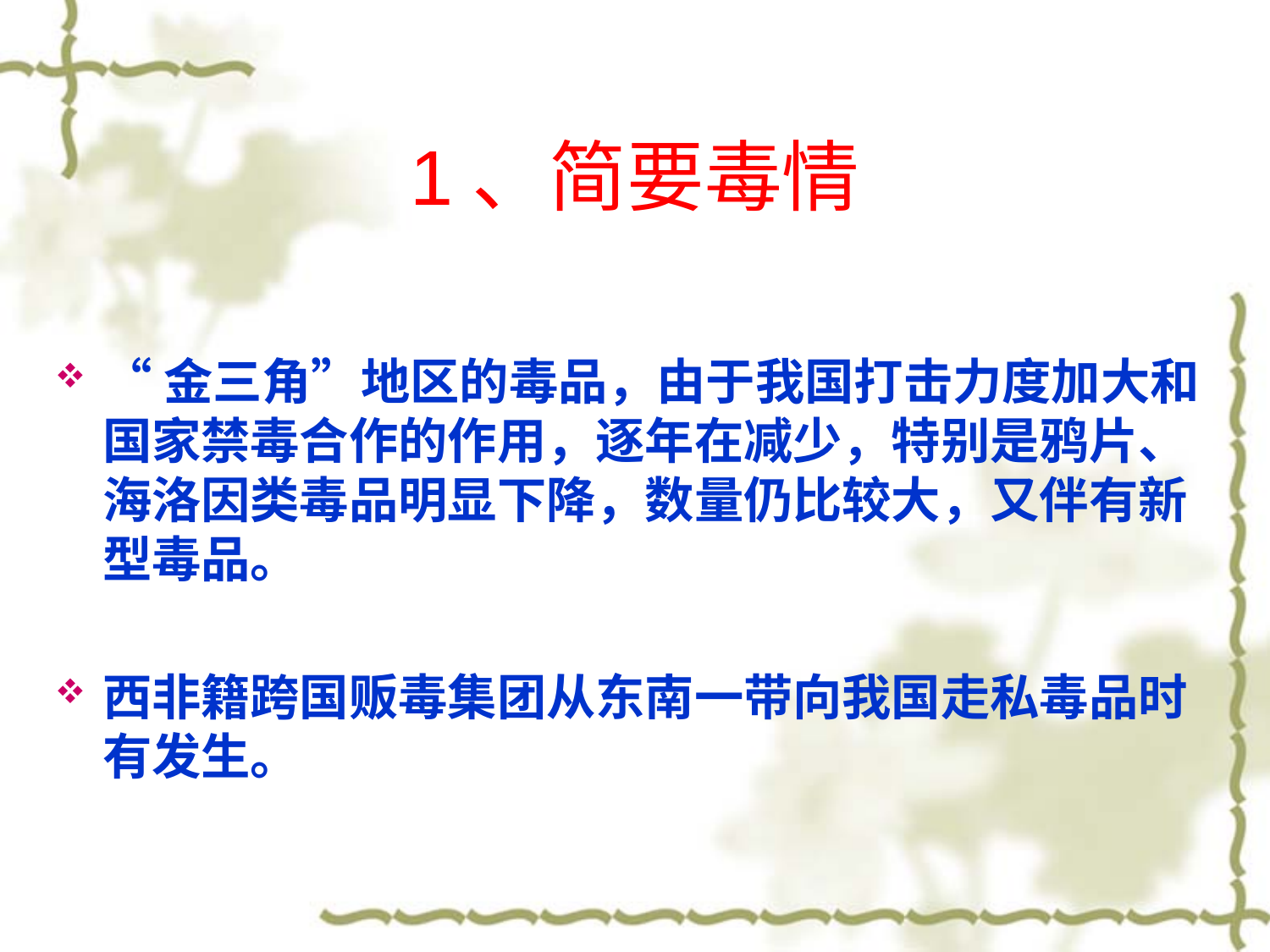

# 1、简要毒情

“金三角”地区的毒品，由于我国打击力度加大和国家禁毒合作的作用，逐年在减少，特别是鸦片、海洛因类毒品明显下降，数量仍比较大，又伴有新型毒品。

西非籍跨国贩毒集团从东南一带向我国走私毒品时有发生。